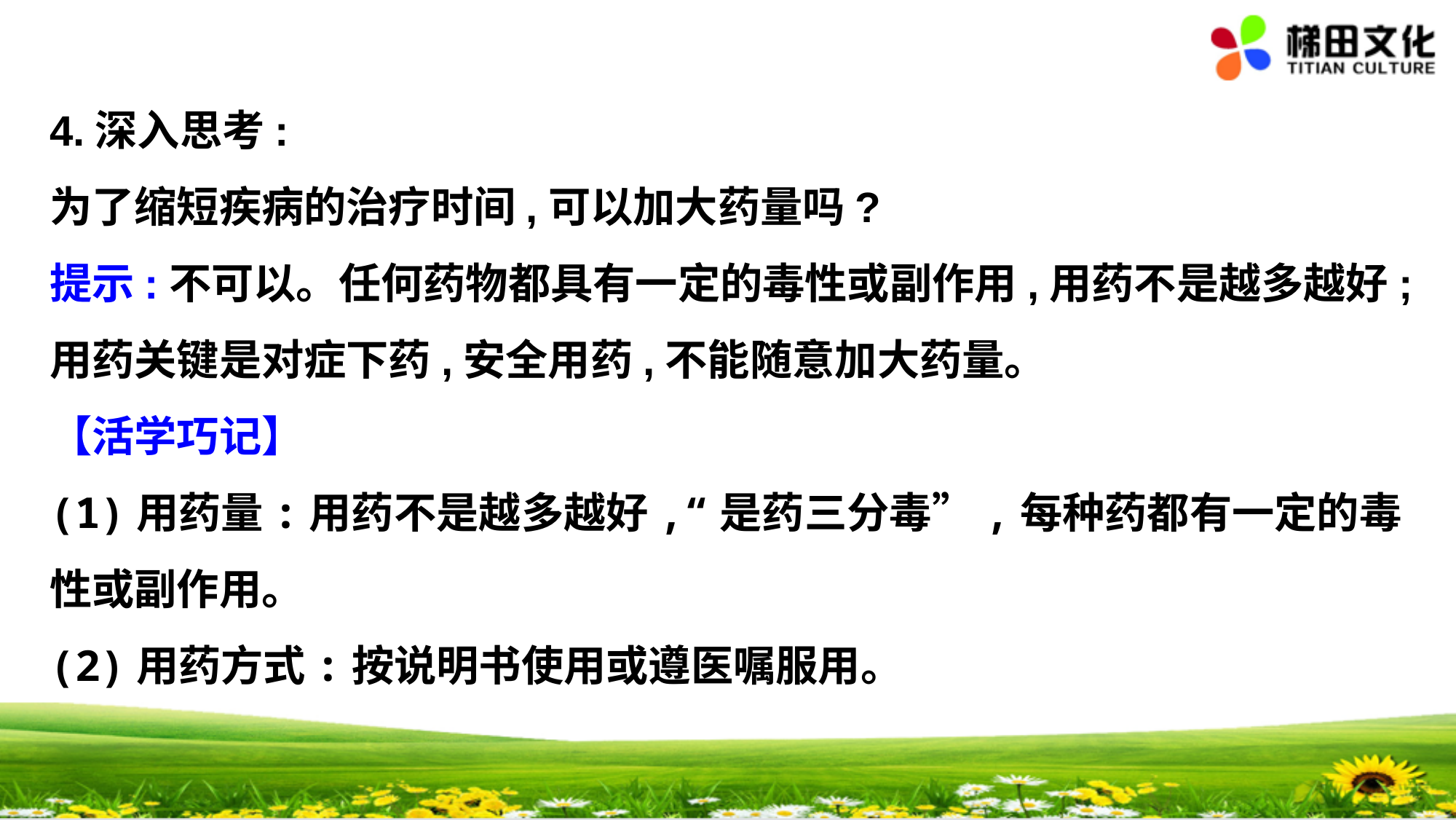

4.深入思考:
为了缩短疾病的治疗时间,可以加大药量吗?
提示:不可以。任何药物都具有一定的毒性或副作用,用药不是越多越好;用药关键是对症下药,安全用药,不能随意加大药量。
【活学巧记】
(1)用药量:用药不是越多越好,“是药三分毒”,每种药都有一定的毒性或副作用。
(2)用药方式:按说明书使用或遵医嘱服用。